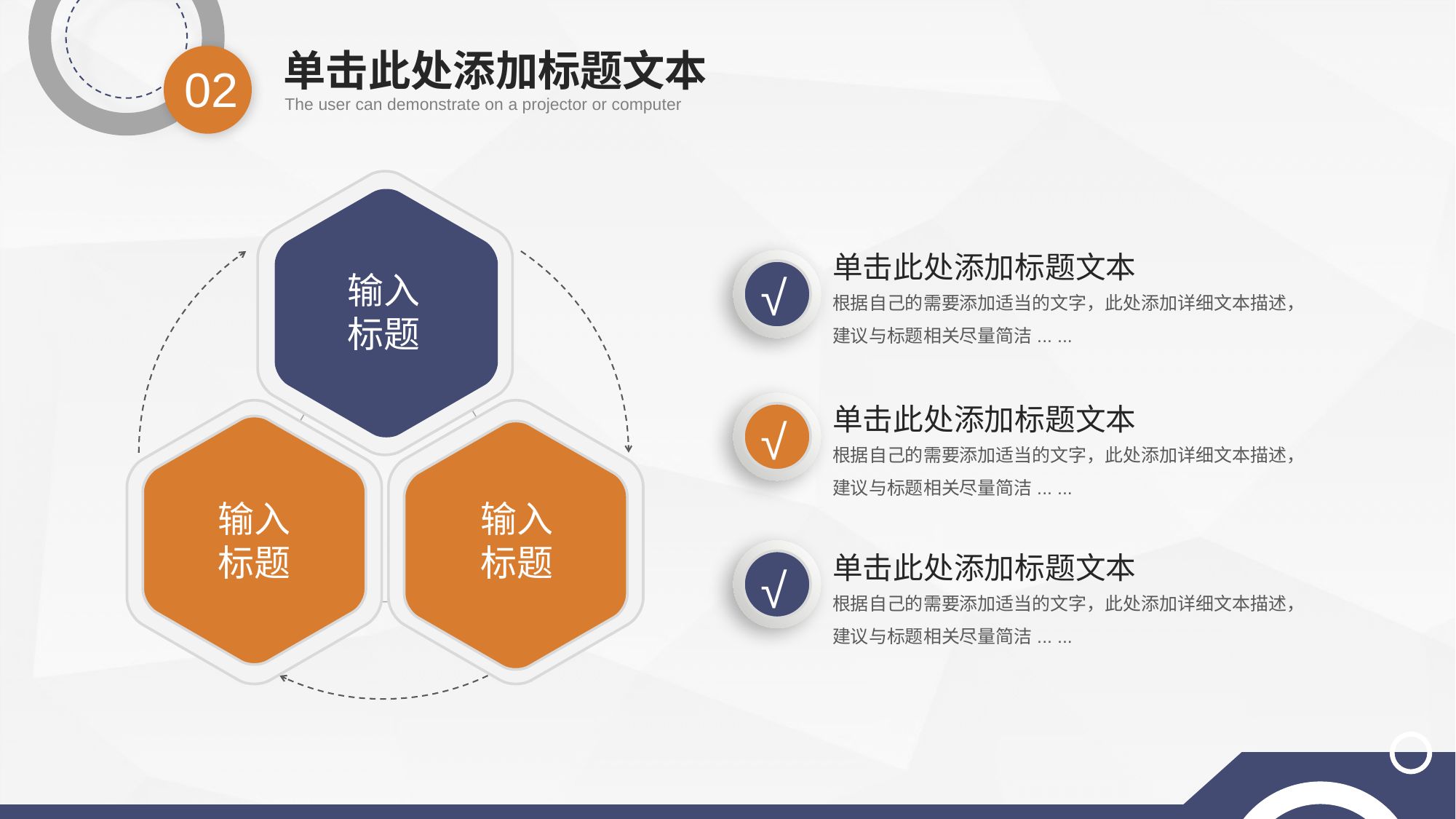

单击此处添加标题文本
02
The user can demonstrate on a projector or computer

输入
标题
单击此处添加标题文本
根据自己的需要添加适当的文字，此处添加详细文本描述，建议与标题相关尽量简洁... ...

√

√
单击此处添加标题文本
根据自己的需要添加适当的文字，此处添加详细文本描述，建议与标题相关尽量简洁... ...

输入
标题

输入
标题

√
单击此处添加标题文本
根据自己的需要添加适当的文字，此处添加详细文本描述，建议与标题相关尽量简洁... ...